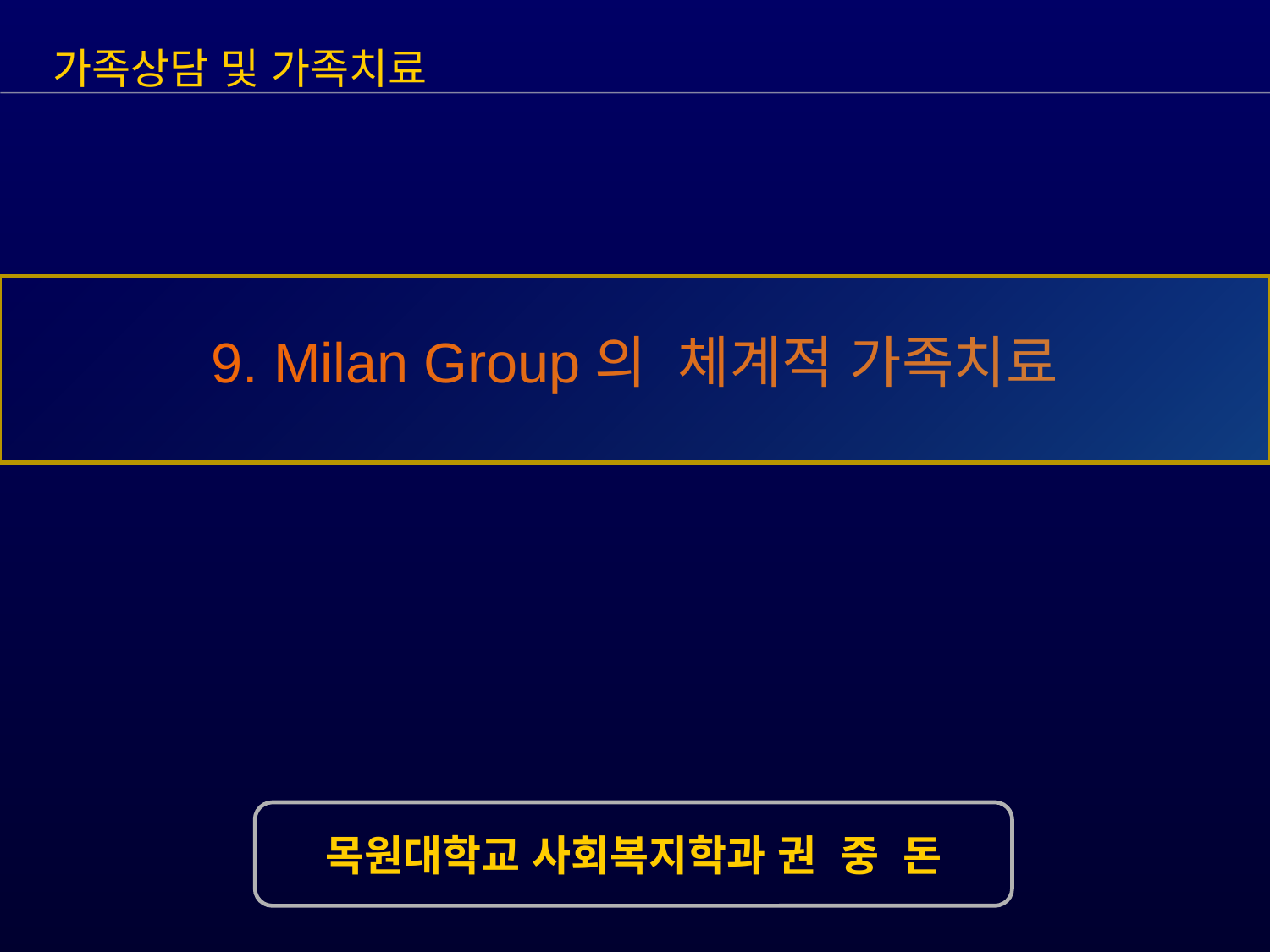

가족상담 및 가족치료

9. Milan Group의  체계적 가족치료
목원대학교 사회복지학과 권  중  돈